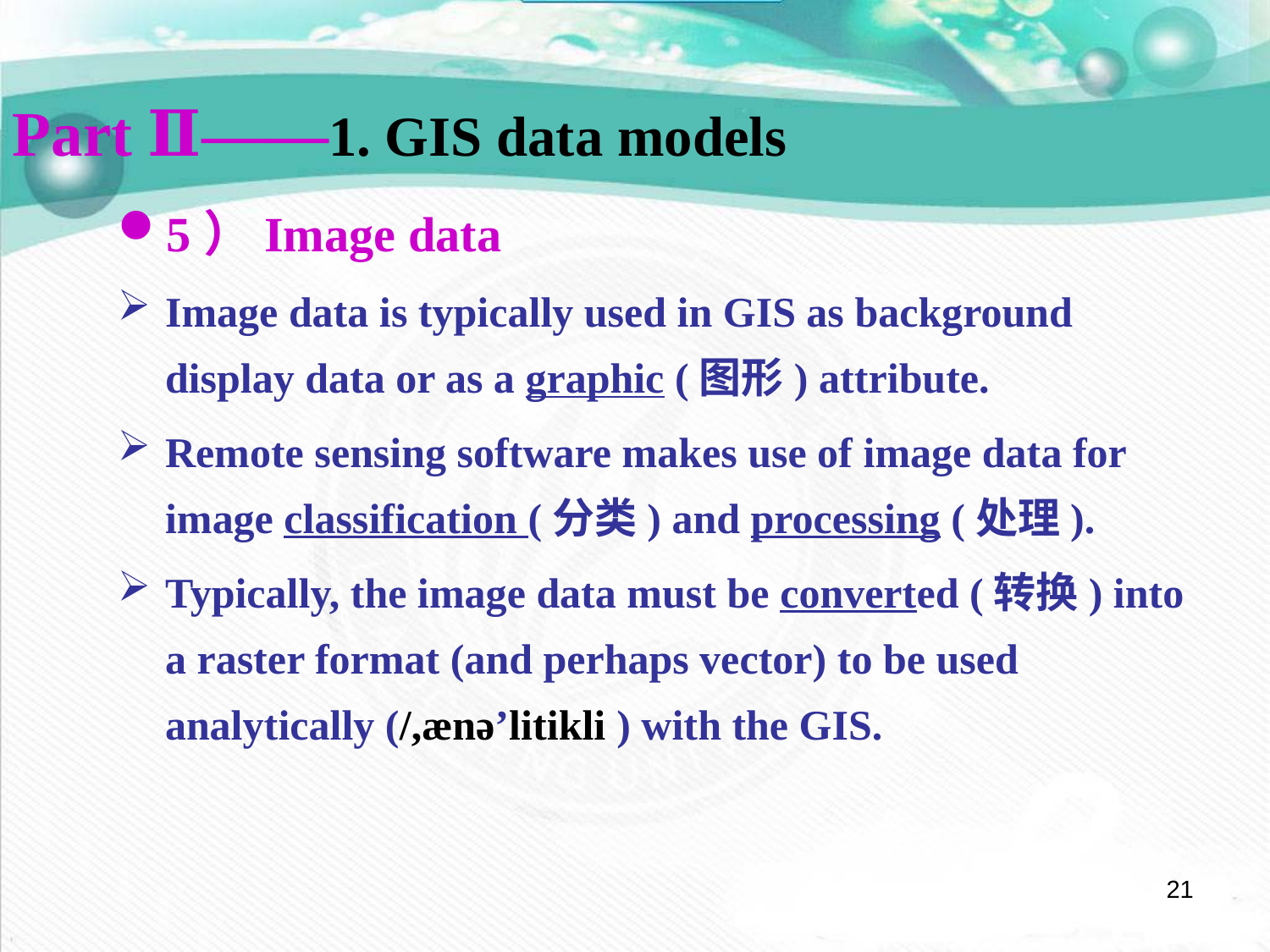

Part Ⅱ——1. GIS data models
5）Image data
Image data is typically used in GIS as background display data or as a graphic (图形) attribute.
Remote sensing software makes use of image data for image classification (分类) and processing (处理).
Typically, the image data must be converted (转换) into a raster format (and perhaps vector) to be used analytically (/,ænə’litikli ) with the GIS.
21